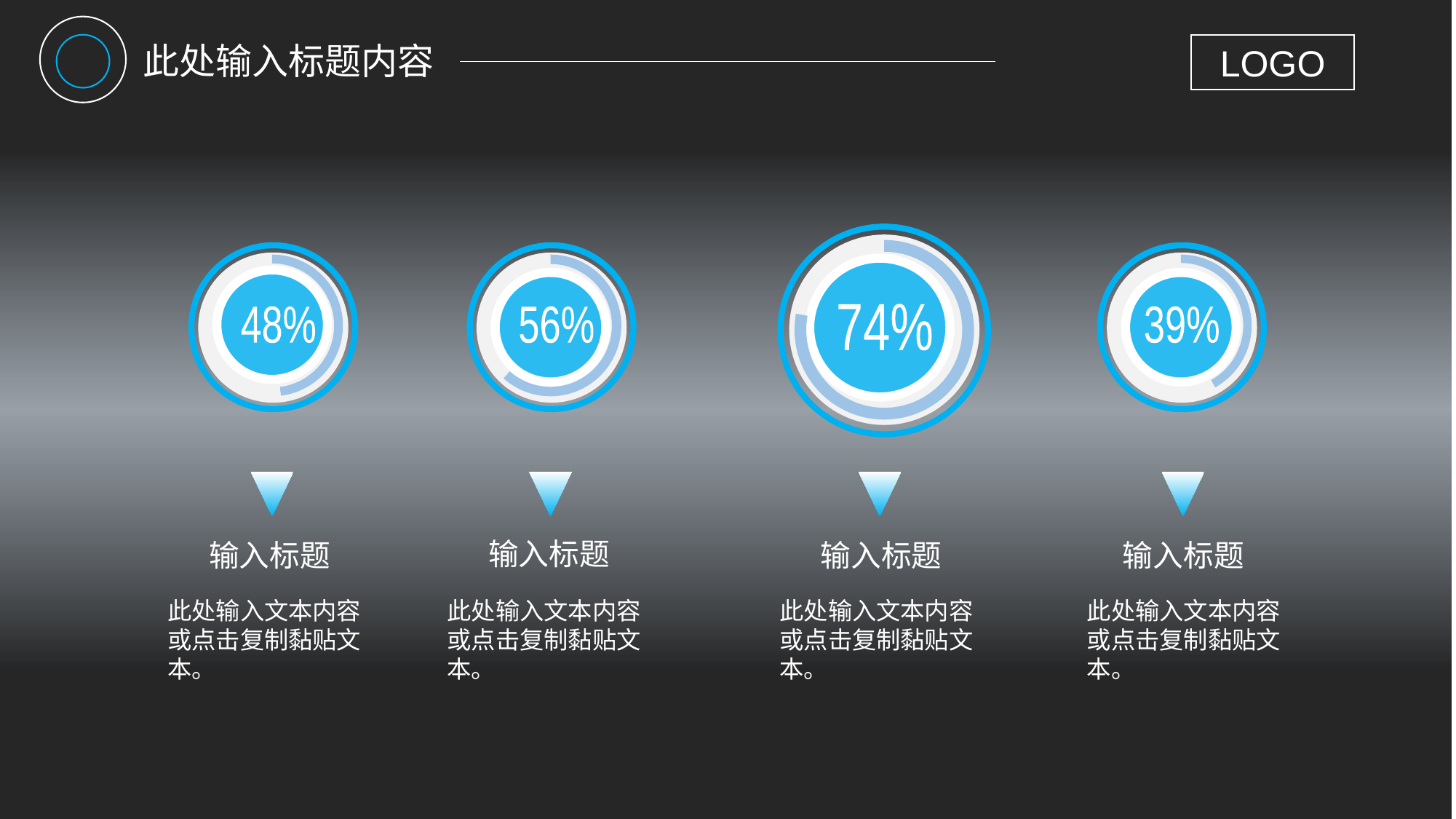

此处输入标题内容

LOGO

74%
48%
56%
39%

输入标题
输入标题
输入标题
输入标题
此处输入文本内容或点击复制黏贴文本。
此处输入文本内容或点击复制黏贴文本。
此处输入文本内容或点击复制黏贴文本。
此处输入文本内容或点击复制黏贴文本。